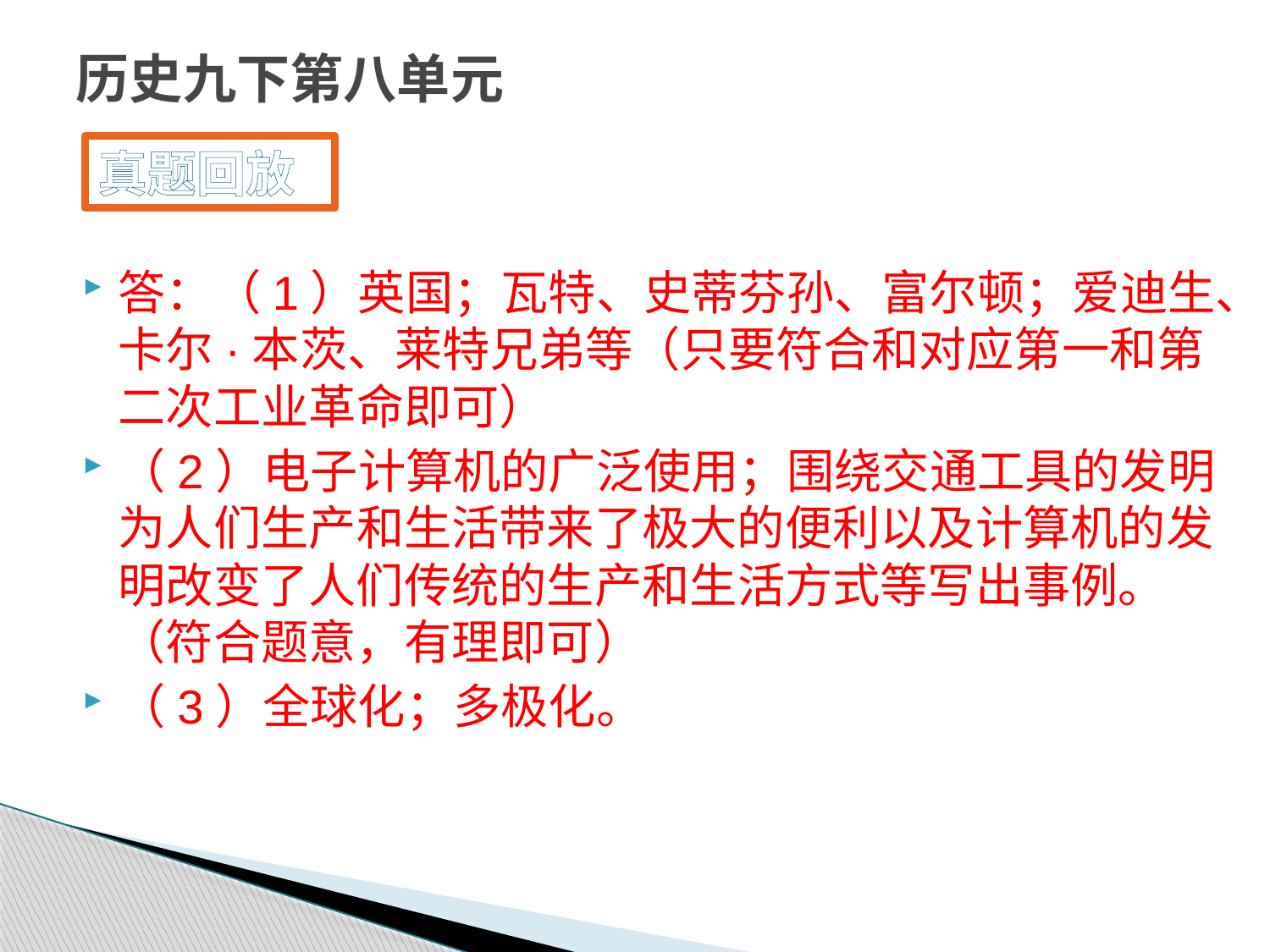

# 历史九下第八单元
真题回放
答：（1）英国；瓦特、史蒂芬孙、富尔顿；爱迪生、卡尔·本茨、莱特兄弟等（只要符合和对应第一和第二次工业革命即可）
（2）电子计算机的广泛使用；围绕交通工具的发明为人们生产和生活带来了极大的便利以及计算机的发明改变了人们传统的生产和生活方式等写出事例。（符合题意，有理即可）
（3）全球化；多极化。